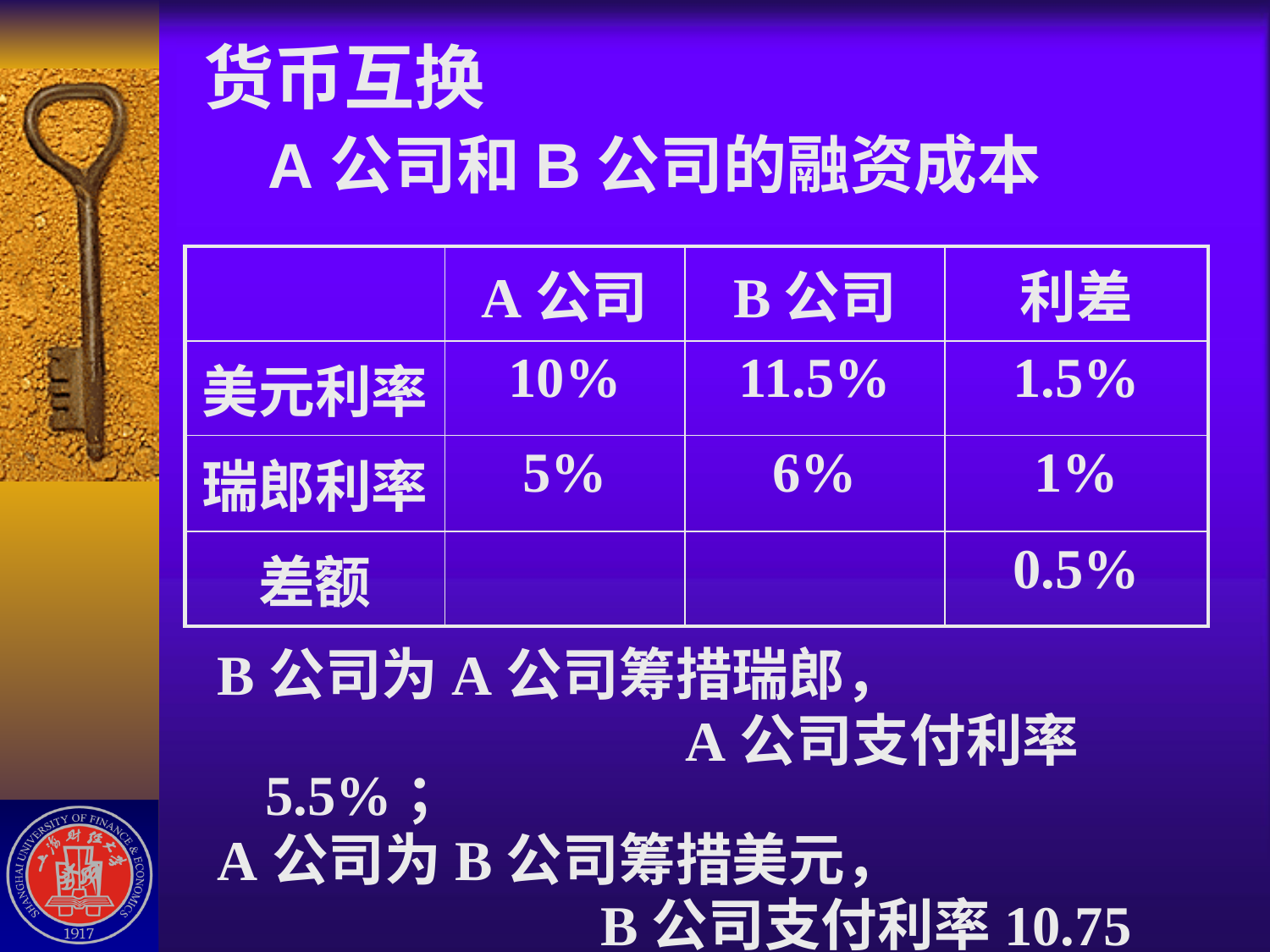

# 货币互换 A公司和B公司的融资成本
|  | A公司 | B公司 | 利差 |
| --- | --- | --- | --- |
| 美元利率 | 10% | 11.5% | 1.5% |
| 瑞郎利率 | 5% | 6% | 1% |
| 差额 |  |  | 0.5% |
B公司为A公司筹措瑞郎，
                                 A公司支付利率5.5%；
A公司为B公司筹措美元，
                           B公司支付利率10.75 % 。